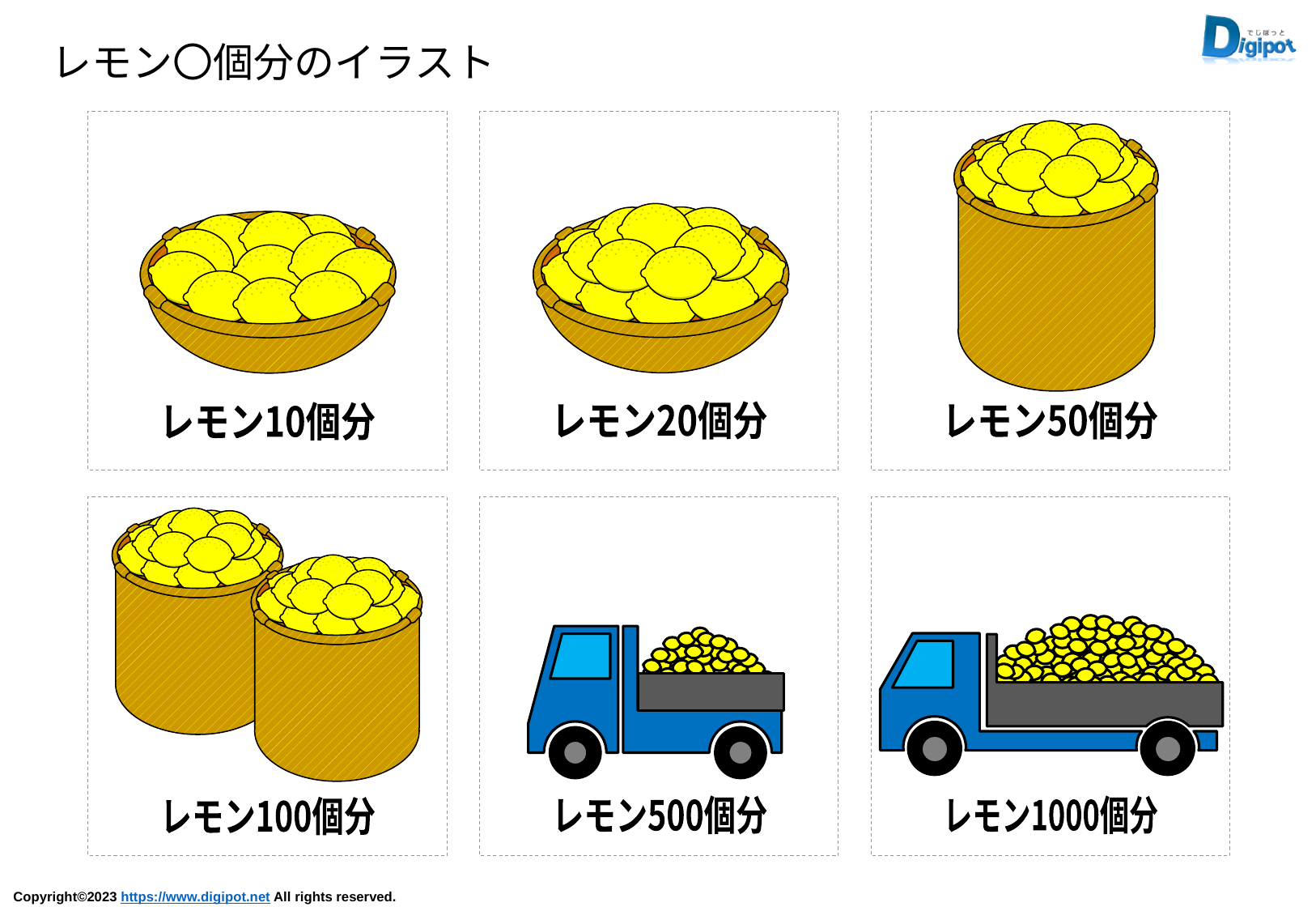

レモン〇個分のイラスト

レモン50個分

レモン20個分

レモン10個分

レモン100個分

レモン1000個分

レモン500個分